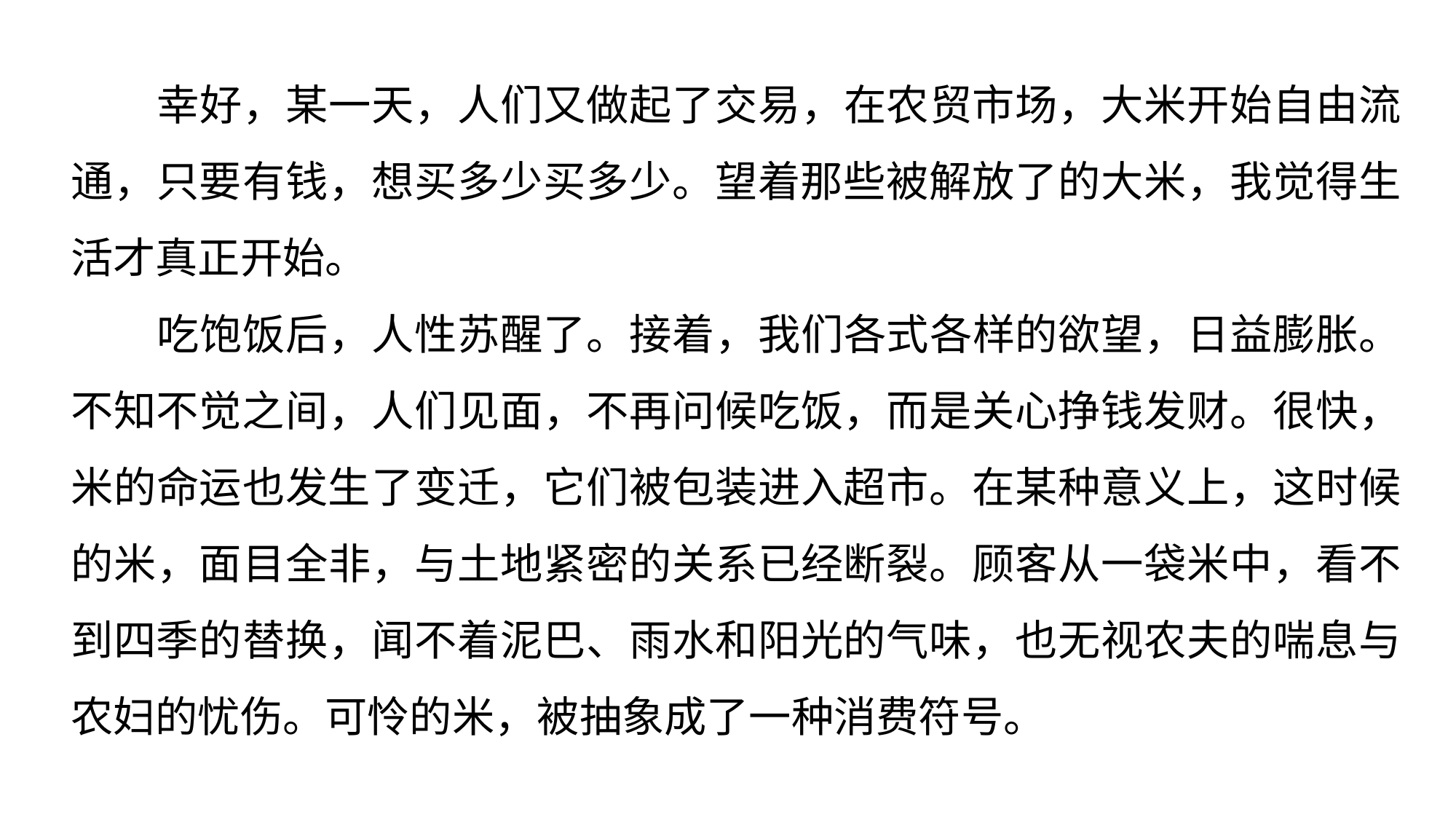

幸好，某一天，人们又做起了交易，在农贸市场，大米开始自由流通，只要有钱，想买多少买多少。望着那些被解放了的大米，我觉得生活才真正开始。
吃饱饭后，人性苏醒了。接着，我们各式各样的欲望，日益膨胀。不知不觉之间，人们见面，不再问候吃饭，而是关心挣钱发财。很快，米的命运也发生了变迁，它们被包装进入超市。在某种意义上，这时候的米，面目全非，与土地紧密的关系已经断裂。顾客从一袋米中，看不到四季的替换，闻不着泥巴、雨水和阳光的气味，也无视农夫的喘息与农妇的忧伤。可怜的米，被抽象成了一种消费符号。